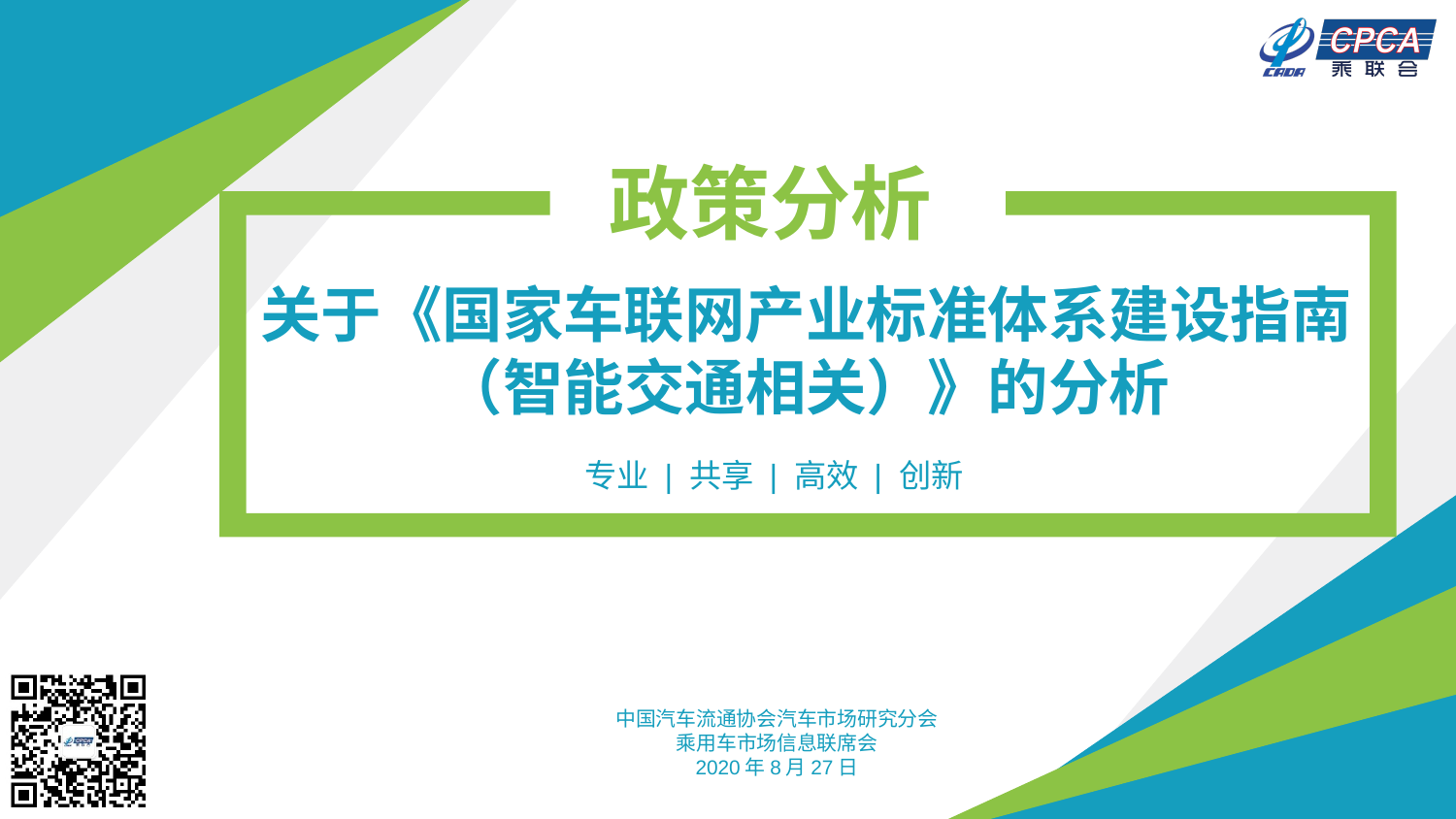

关于《国家车联网产业标准体系建设指南（智能交通相关）》的分析
中国汽车流通协会汽车市场研究分会
乘用车市场信息联席会
2020年8月27日